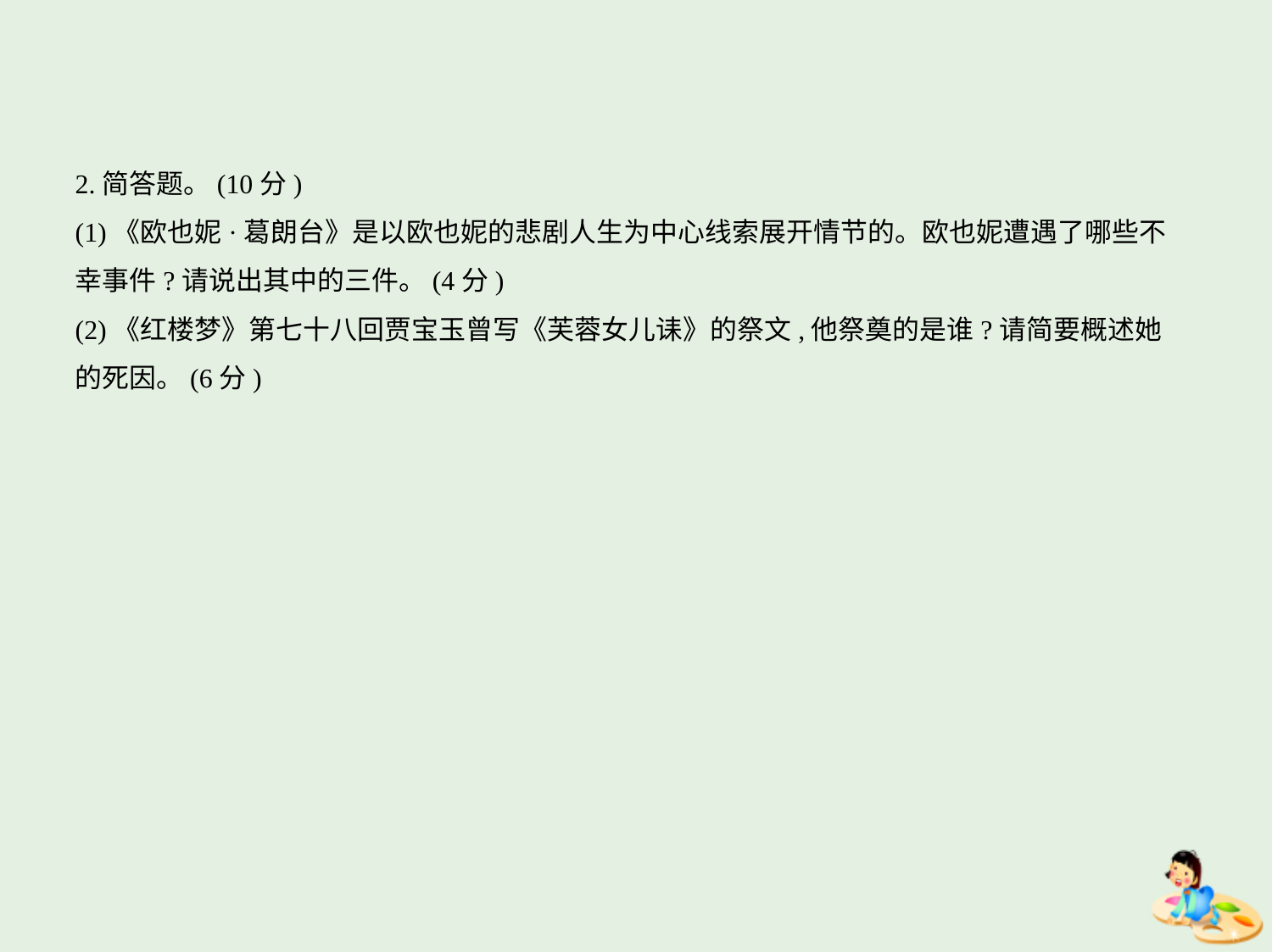

2.简答题。(10分)
(1)《欧也妮·葛朗台》是以欧也妮的悲剧人生为中心线索展开情节的。欧也妮遭遇了哪些不
幸事件?请说出其中的三件。(4分)
(2)《红楼梦》第七十八回贾宝玉曾写《芙蓉女儿诔》的祭文,他祭奠的是谁?请简要概述她
的死因。(6分)